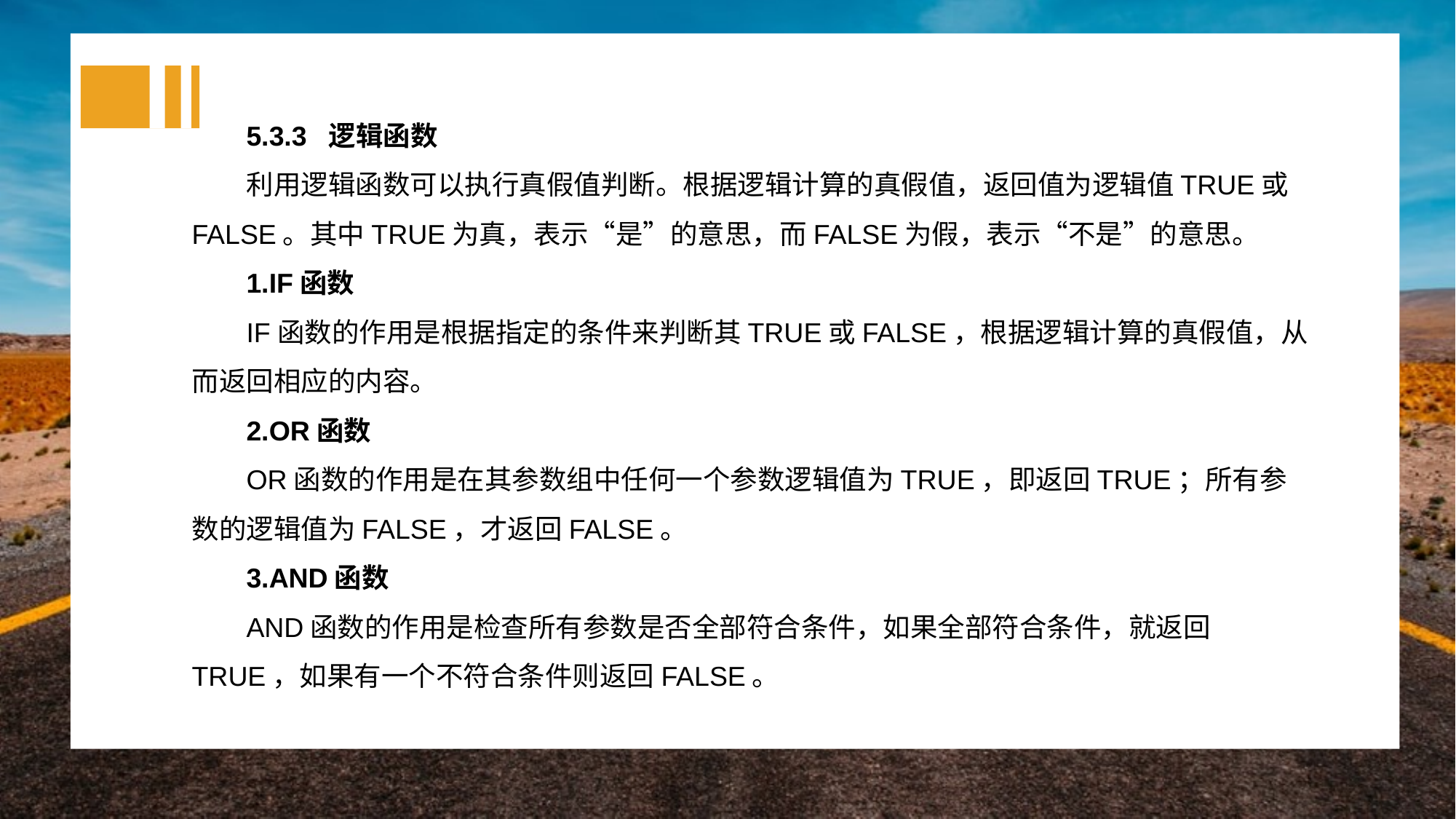

5.3.3  逻辑函数
利用逻辑函数可以执行真假值判断。根据逻辑计算的真假值，返回值为逻辑值TRUE或FALSE。其中TRUE为真，表示“是”的意思，而FALSE为假，表示“不是”的意思。
1.IF函数
IF函数的作用是根据指定的条件来判断其TRUE或FALSE，根据逻辑计算的真假值，从而返回相应的内容。
2.OR函数
OR函数的作用是在其参数组中任何一个参数逻辑值为TRUE，即返回TRUE；所有参数的逻辑值为FALSE，才返回FALSE。
3.AND函数
AND函数的作用是检查所有参数是否全部符合条件，如果全部符合条件，就返回TRUE，如果有一个不符合条件则返回FALSE。